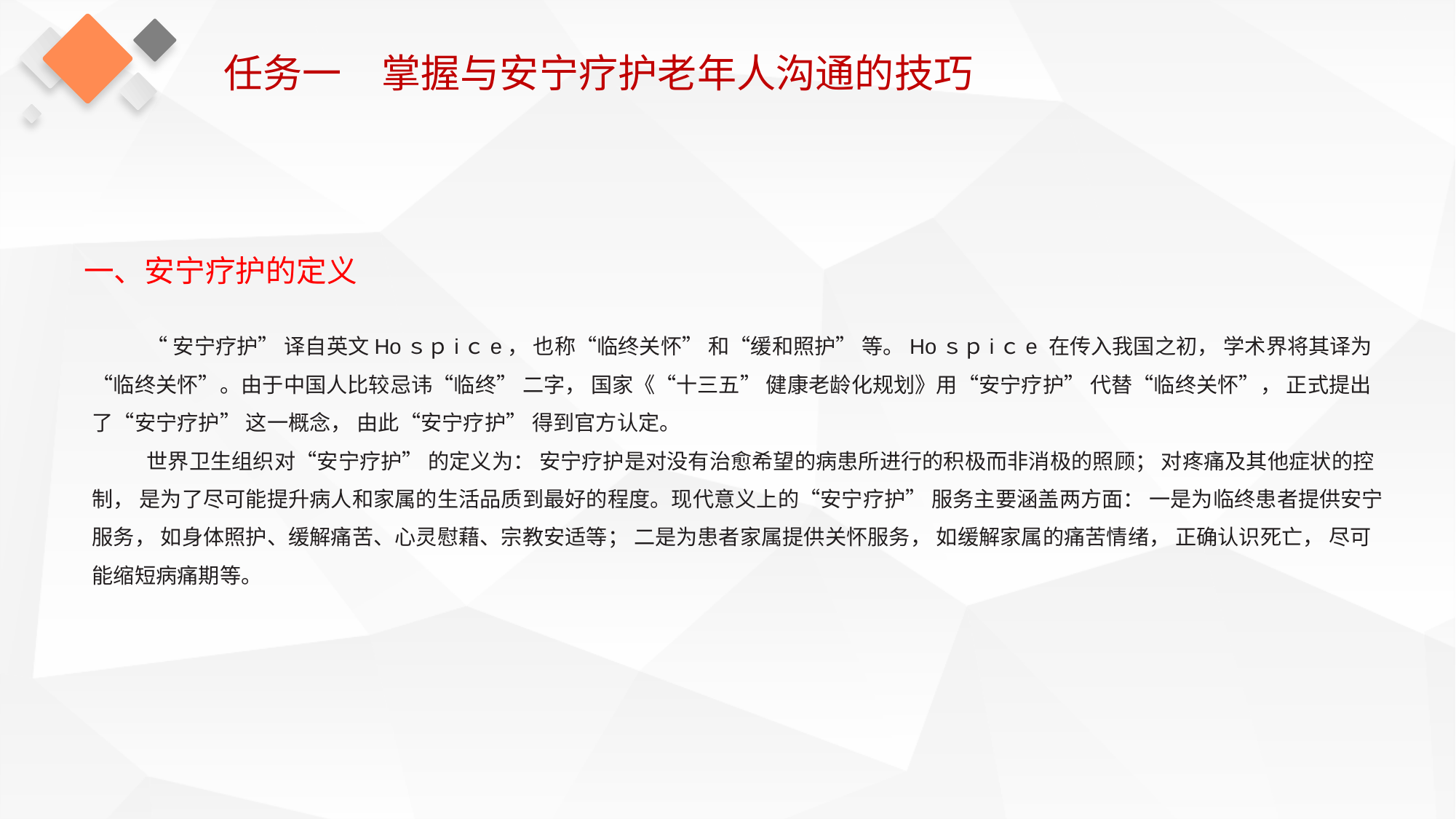

任务一　掌握与安宁疗护老年人沟通的技巧
一、安宁疗护的定义
“安宁疗护” 译自英文Hoｓｐiｃe， 也称“临终关怀” 和“缓和照护” 等。Hoｓｐiｃe 在传入我国之初， 学术界将其译为“临终关怀”。由于中国人比较忌讳“临终” 二字， 国家《“十三五” 健康老龄化规划》用“安宁疗护” 代替“临终关怀”， 正式提出了“安宁疗护” 这一概念， 由此“安宁疗护” 得到官方认定。
世界卫生组织对“安宁疗护” 的定义为： 安宁疗护是对没有治愈希望的病患所进行的积极而非消极的照顾； 对疼痛及其他症状的控制， 是为了尽可能提升病人和家属的生活品质到最好的程度。现代意义上的“安宁疗护” 服务主要涵盖两方面： 一是为临终患者提供安宁服务， 如身体照护、缓解痛苦、心灵慰藉、宗教安适等； 二是为患者家属提供关怀服务， 如缓解家属的痛苦情绪， 正确认识死亡， 尽可能缩短病痛期等。